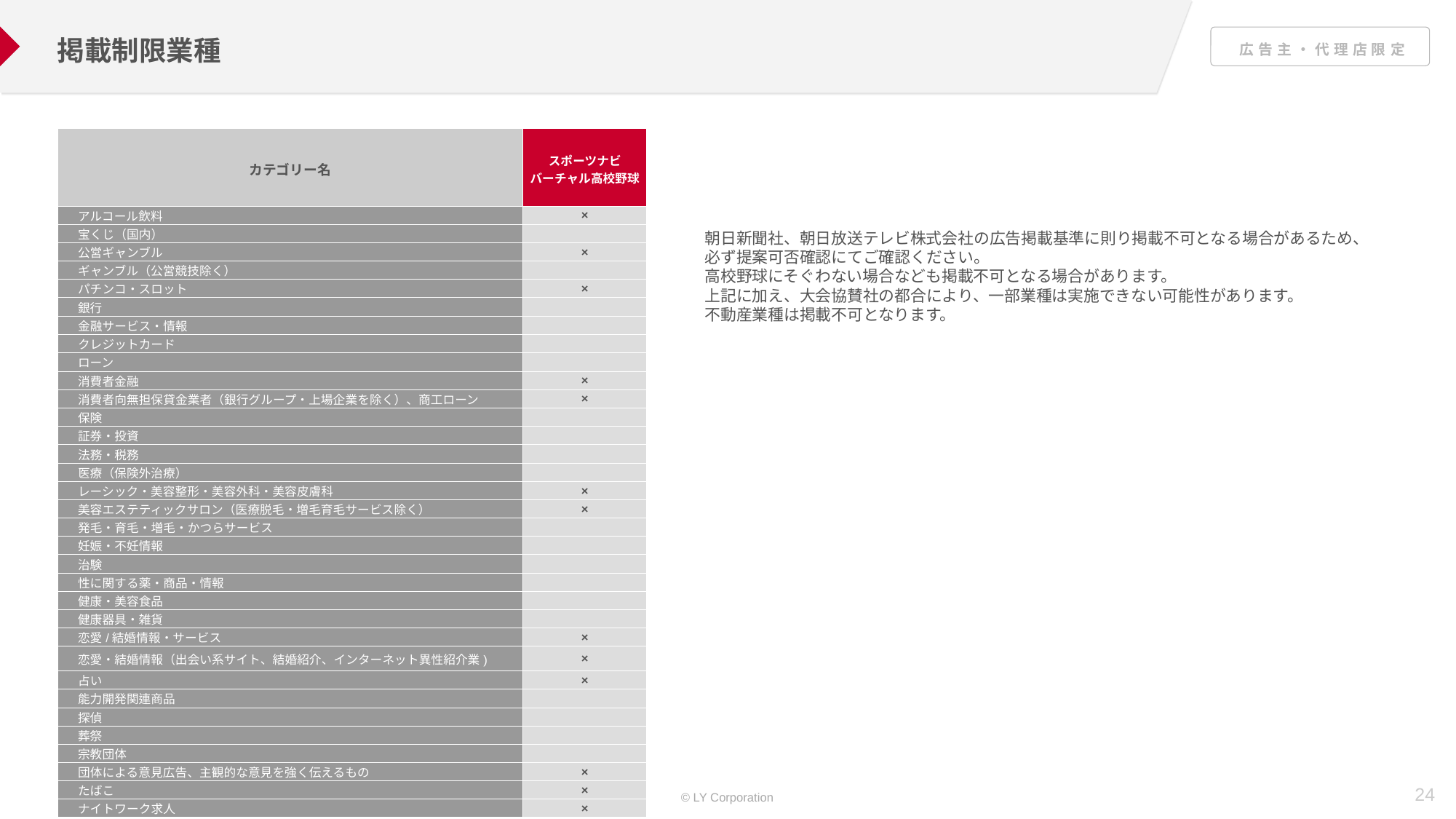

掲載制限業種
| カテゴリー名 | スポーツナビ バーチャル高校野球 |
| --- | --- |
| アルコール飲料 | × |
| 宝くじ（国内） |  |
| 公営ギャンブル | × |
| ギャンブル（公営競技除く） |  |
| パチンコ・スロット | × |
| 銀行 |  |
| 金融サービス・情報 |  |
| クレジットカード |  |
| ローン |  |
| 消費者金融 | × |
| 消費者向無担保貸金業者（銀行グループ・上場企業を除く）、商工ローン | × |
| 保険 |  |
| 証券・投資 |  |
| 法務・税務 |  |
| 医療（保険外治療） |  |
| レーシック・美容整形・美容外科・美容皮膚科 | × |
| 美容エステティックサロン（医療脱毛・増毛育毛サービス除く） | × |
| 発毛・育毛・増毛・かつらサービス |  |
| 妊娠・不妊情報 |  |
| 治験 |  |
| 性に関する薬・商品・情報 |  |
| 健康・美容食品 |  |
| 健康器具・雑貨 |  |
| 恋愛/結婚情報・サービス | × |
| 恋愛・結婚情報（出会い系サイト、結婚紹介、インターネット異性紹介業) | × |
| 占い | × |
| 能力開発関連商品 |  |
| 探偵 |  |
| 葬祭 |  |
| 宗教団体 |  |
| 団体による意見広告、主観的な意見を強く伝えるもの | × |
| たばこ | × |
| ナイトワーク求人 | × |
朝日新聞社、朝日放送テレビ株式会社の広告掲載基準に則り掲載不可となる場合があるため、
必ず提案可否確認にてご確認ください。
高校野球にそぐわない場合なども掲載不可となる場合があります。
上記に加え、大会協賛社の都合により、一部業種は実施できない可能性があります。
不動産業種は掲載不可となります。